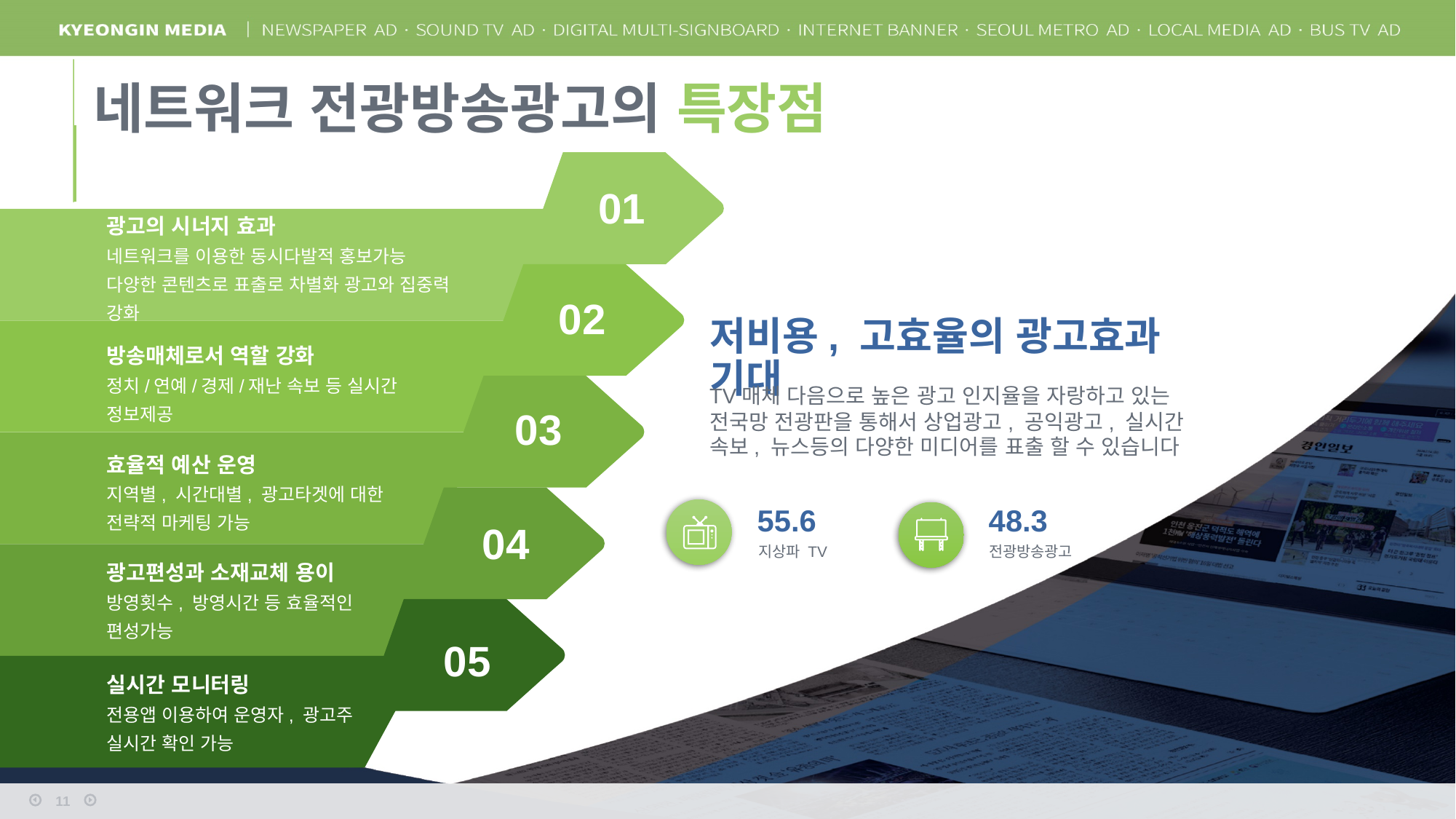

네트워크 전광방송광고의 특장점

01

광고의 시너지 효과
네트워크를 이용한 동시다발적 홍보가능
다양한 콘텐츠로 표출로 차별화 광고와 집중력 강화

02

저비용, 고효율의 광고효과 기대
방송매체로서 역할 강화
정치/연예/경제/재난 속보 등 실시간 정보제공

03

TV매체 다음으로 높은 광고 인지율을 자랑하고 있는 전국망 전광판을 통해서 상업광고, 공익광고, 실시간 속보, 뉴스등의 다양한 미디어를 표출 할 수 있습니다
효율적 예산 운영
지역별, 시간대별, 광고타겟에 대한
전략적 마케팅 가능

04

55.6
48.3

지상파 TV
전광방송광고
광고편성과 소재교체 용이
방영횟수, 방영시간 등 효율적인
편성가능

05

실시간 모니터링
전용앱 이용하여 운영자, 광고주
실시간 확인 가능

11